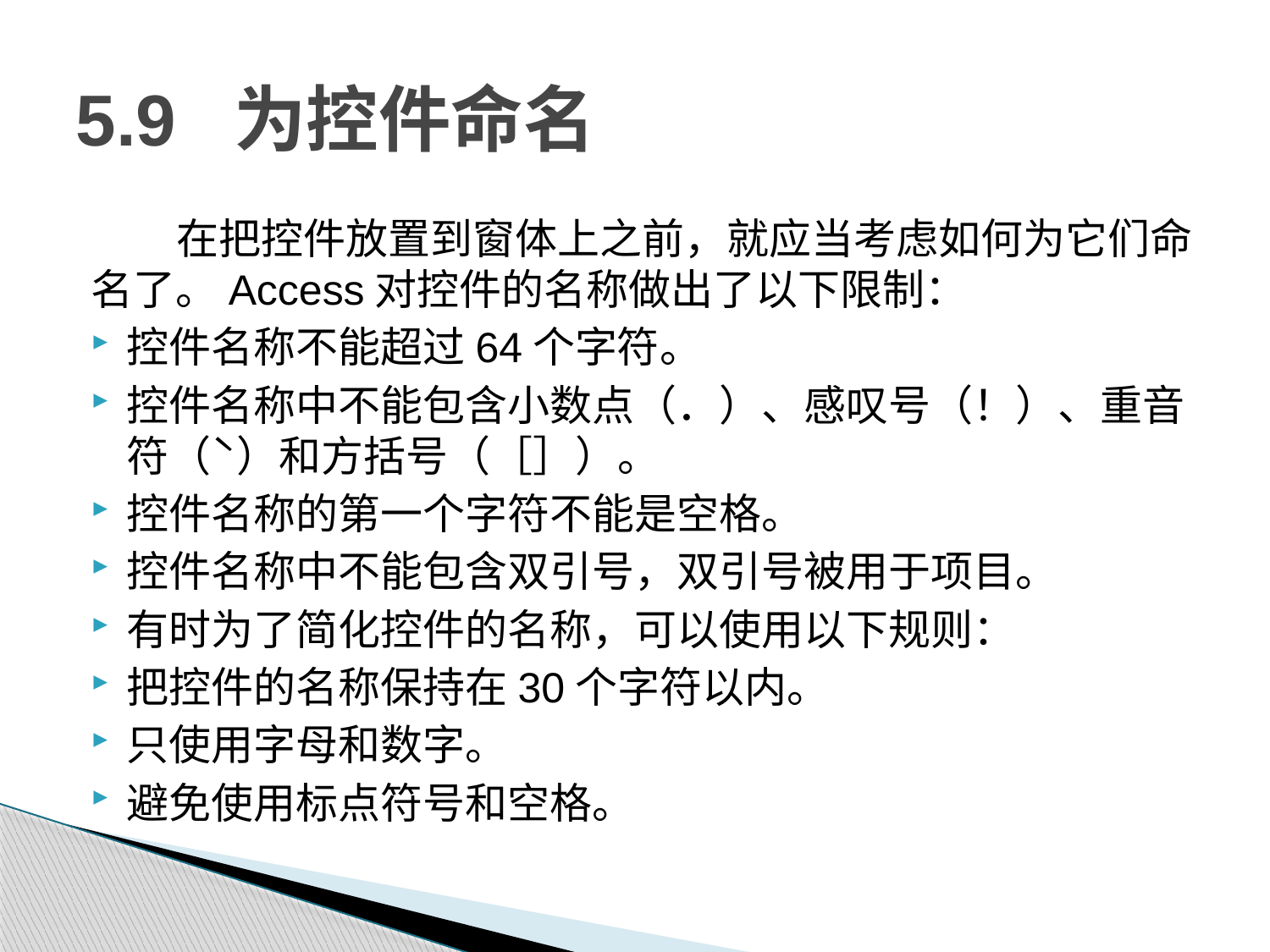

# 5.9  为控件命名
在把控件放置到窗体上之前，就应当考虑如何为它们命名了。Access对控件的名称做出了以下限制：
控件名称不能超过64个字符。
控件名称中不能包含小数点（．）、感叹号（！）、重音符（ˋ）和方括号（［］）。
控件名称的第一个字符不能是空格。
控件名称中不能包含双引号，双引号被用于项目。
有时为了简化控件的名称，可以使用以下规则：
把控件的名称保持在30个字符以内。
只使用字母和数字。
避免使用标点符号和空格。